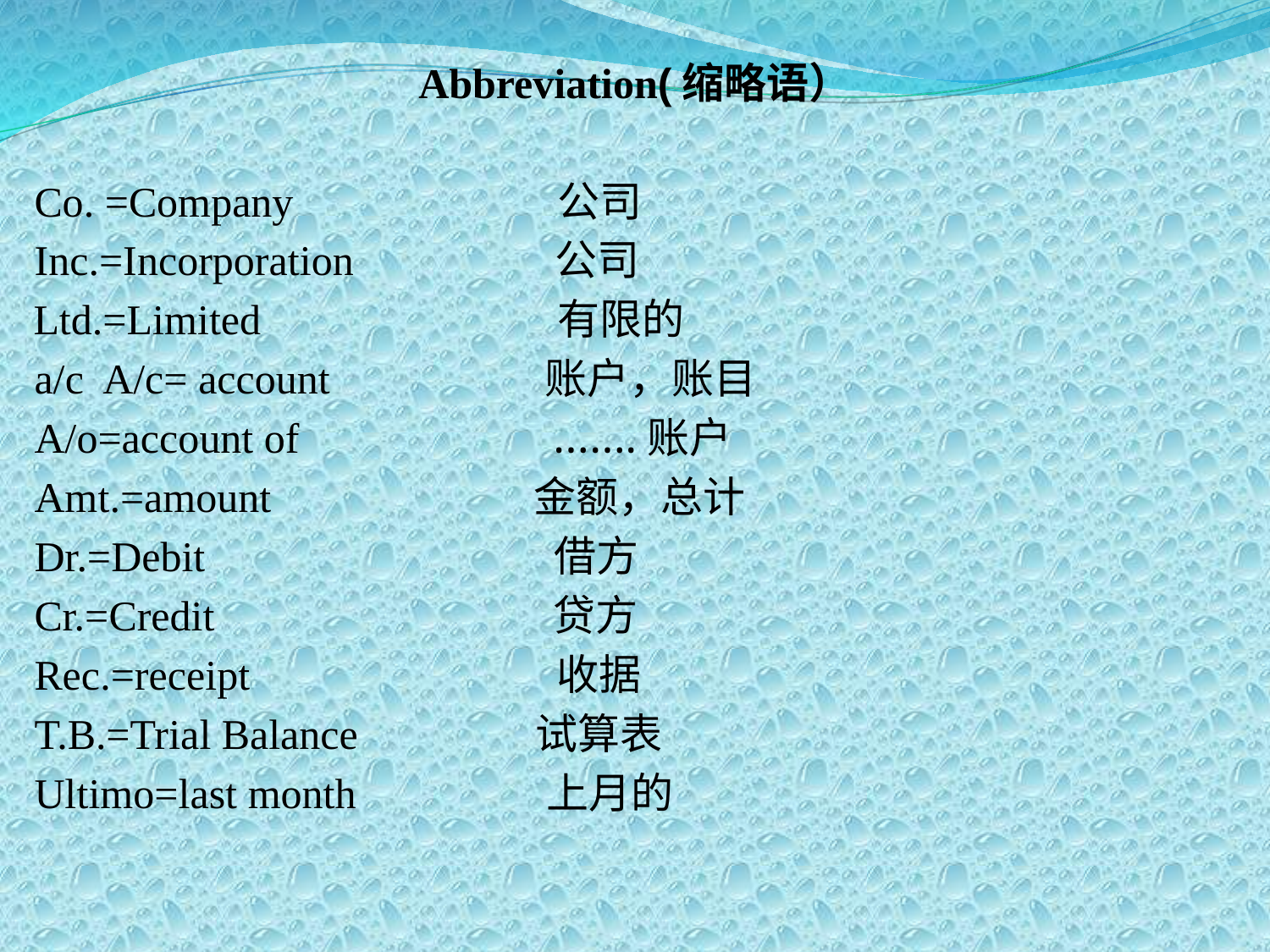

Abbreviation(缩略语）

  Co. =Company                        公司
  Inc.=Incorporation                  公司
  Ltd.=Limited                           有限的
  a/c  A/c= account 　                账户，账目
  A/o=account of                        …….账户
  Amt.=amount 　                     金额，总计
  Dr.=Debit                                借方
  Cr.=Credit                           　贷方
  Rec.=receipt                            收据
  T.B.=Trial Balance 　            试算表
  Ultimo=last month                 上月的